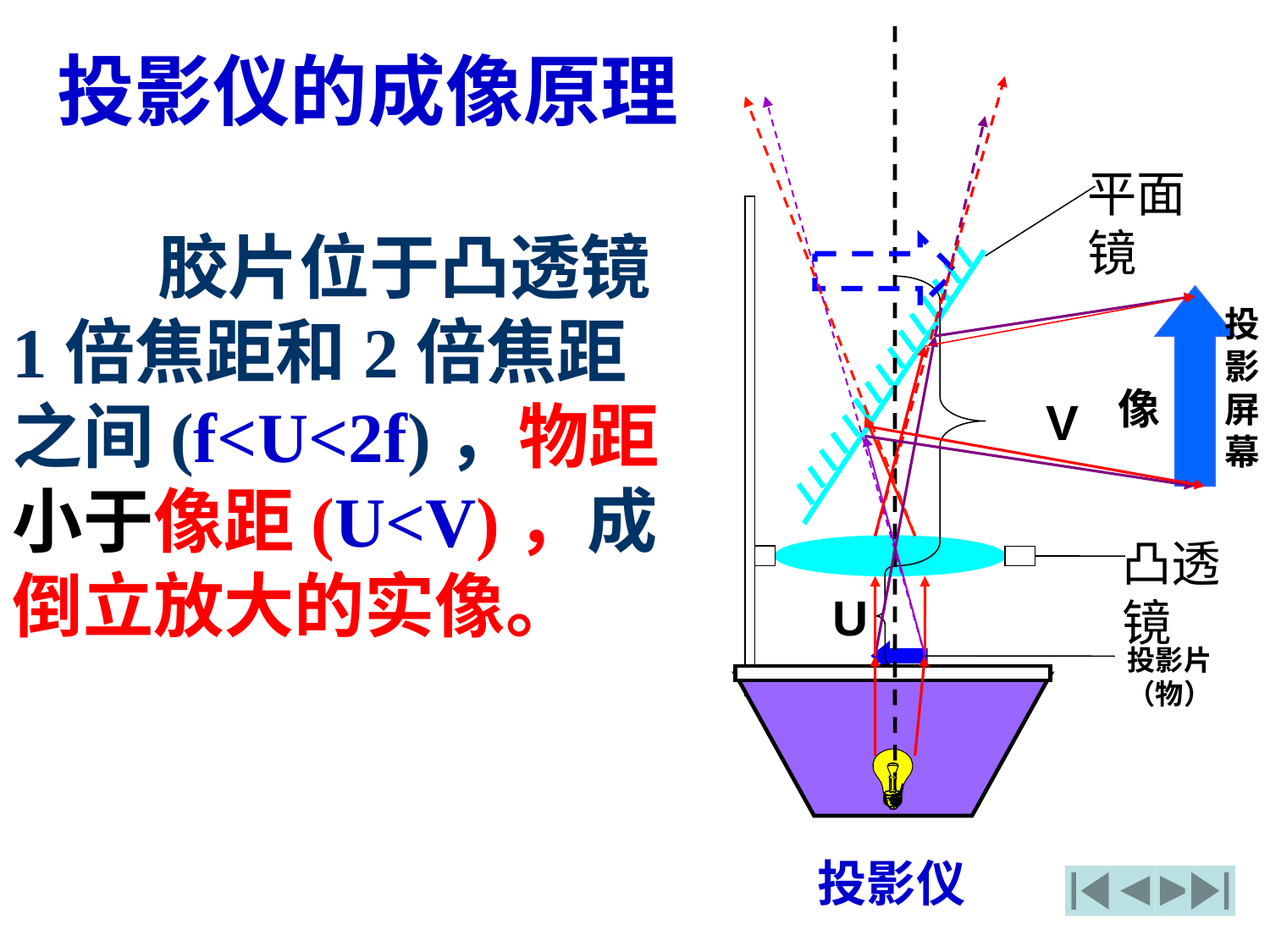

投影仪的成像原理

平面镜

        胶片位于凸透镜1倍焦距和2倍焦距之间(f<U<2f)，物距小于像距(U<V)，成倒立放大的实像。

                      V
U

投影屏幕
像
凸透镜

投影片（物）

投影仪